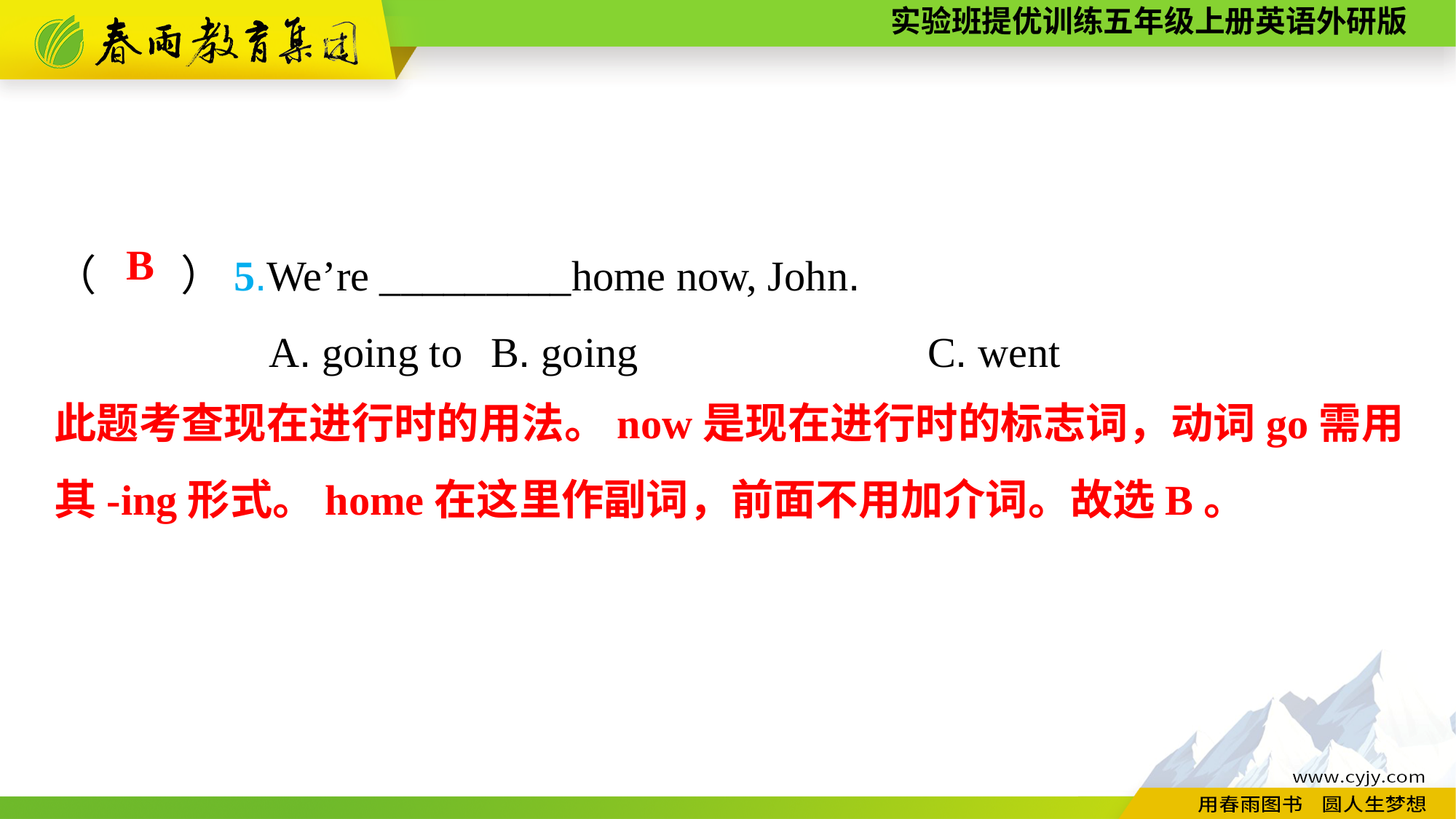

（　　）5.We’re _________home now, John.
A. going to	B. going			C. went
B
此题考查现在进行时的用法。now是现在进行时的标志词，动词go需用其-ing形式。home在这里作副词，前面不用加介词。故选B。